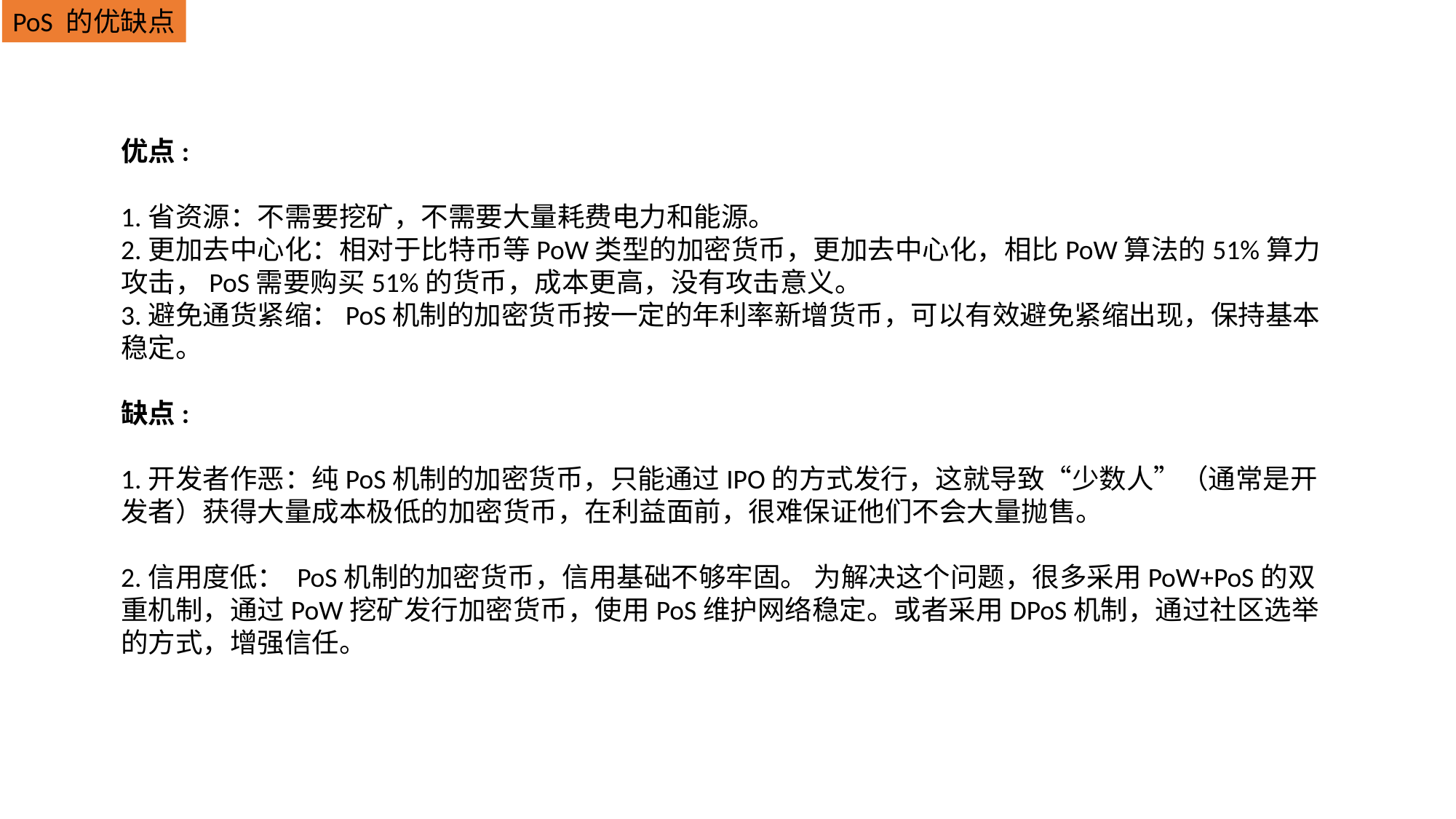

PoS 的优缺点
优点:

1.省资源：不需要挖矿，不需要大量耗费电力和能源。
2.更加去中心化：相对于比特币等PoW类型的加密货币，更加去中心化，相比PoW算法的51%算力攻击，PoS需要购买51%的货币，成本更高，没有攻击意义。
3.避免通货紧缩：PoS机制的加密货币按一定的年利率新增货币，可以有效避免紧缩出现，保持基本稳定。

缺点:

1.开发者作恶：纯PoS机制的加密货币，只能通过IPO的方式发行，这就导致“少数人”（通常是开发者）获得大量成本极低的加密货币，在利益面前，很难保证他们不会大量抛售。

2.信用度低： PoS机制的加密货币，信用基础不够牢固。 为解决这个问题，很多采用PoW+PoS的双重机制，通过PoW挖矿发行加密货币，使用PoS维护网络稳定。或者采用DPoS机制，通过社区选举的方式，增强信任。